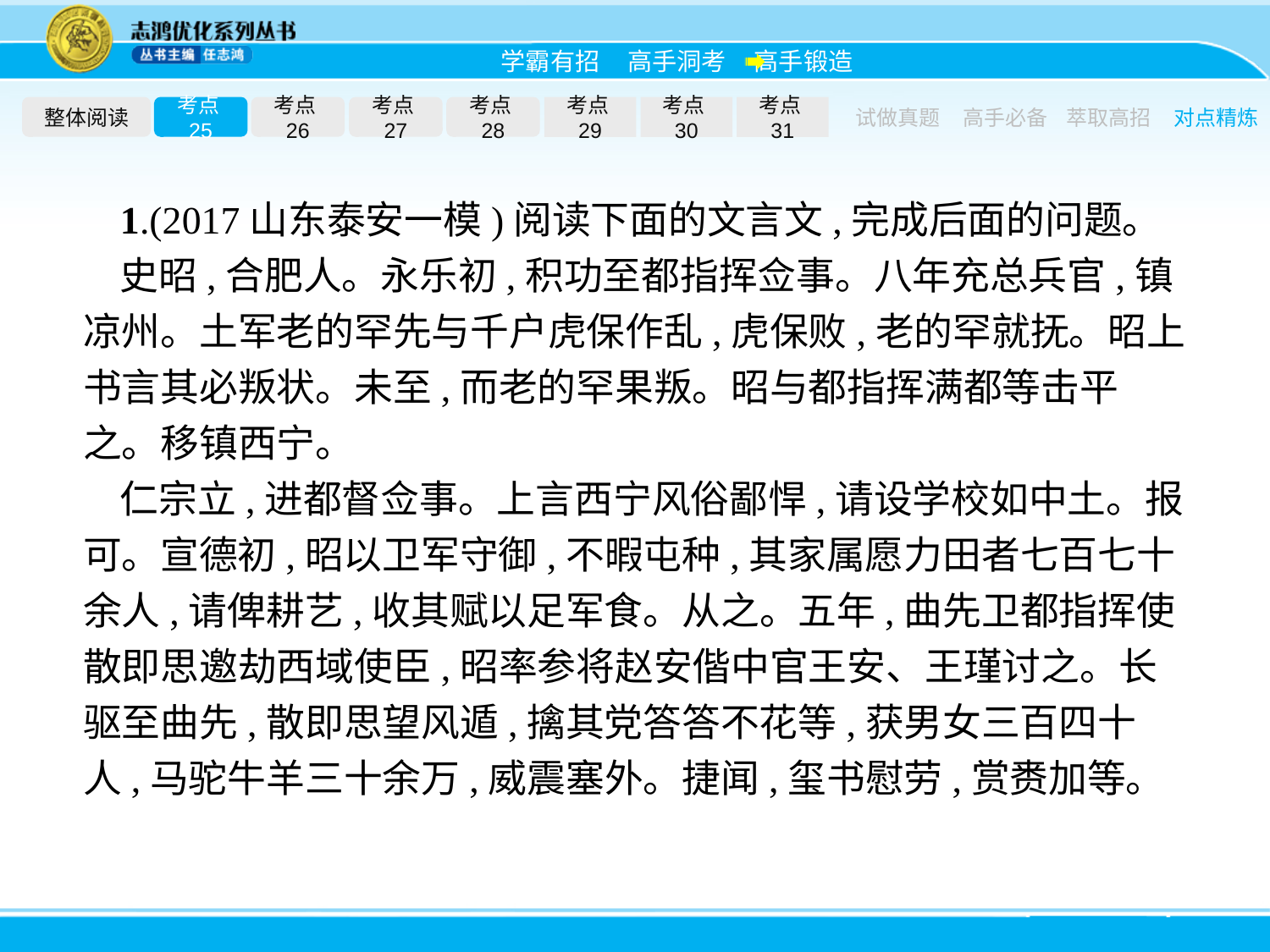

整体阅读
考点25
考点26
考点27
考点28
考点29
考点30
考点31
试做真题
高手必备
萃取高招
对点精炼
1.(2017山东泰安一模)阅读下面的文言文,完成后面的问题。
史昭,合肥人。永乐初,积功至都指挥佥事。八年充总兵官,镇凉州。土军老的罕先与千户虎保作乱,虎保败,老的罕就抚。昭上书言其必叛状。未至,而老的罕果叛。昭与都指挥满都等击平之。移镇西宁。
仁宗立,进都督佥事。上言西宁风俗鄙悍,请设学校如中土。报可。宣德初,昭以卫军守御,不暇屯种,其家属愿力田者七百七十余人,请俾耕艺,收其赋以足军食。从之。五年,曲先卫都指挥使散即思邀劫西域使臣,昭率参将赵安偕中官王安、王瑾讨之。长驱至曲先,散即思望风遁,擒其党答答不花等,获男女三百四十人,马驼牛羊三十余万,威震塞外。捷闻,玺书慰劳,赏赉加等。